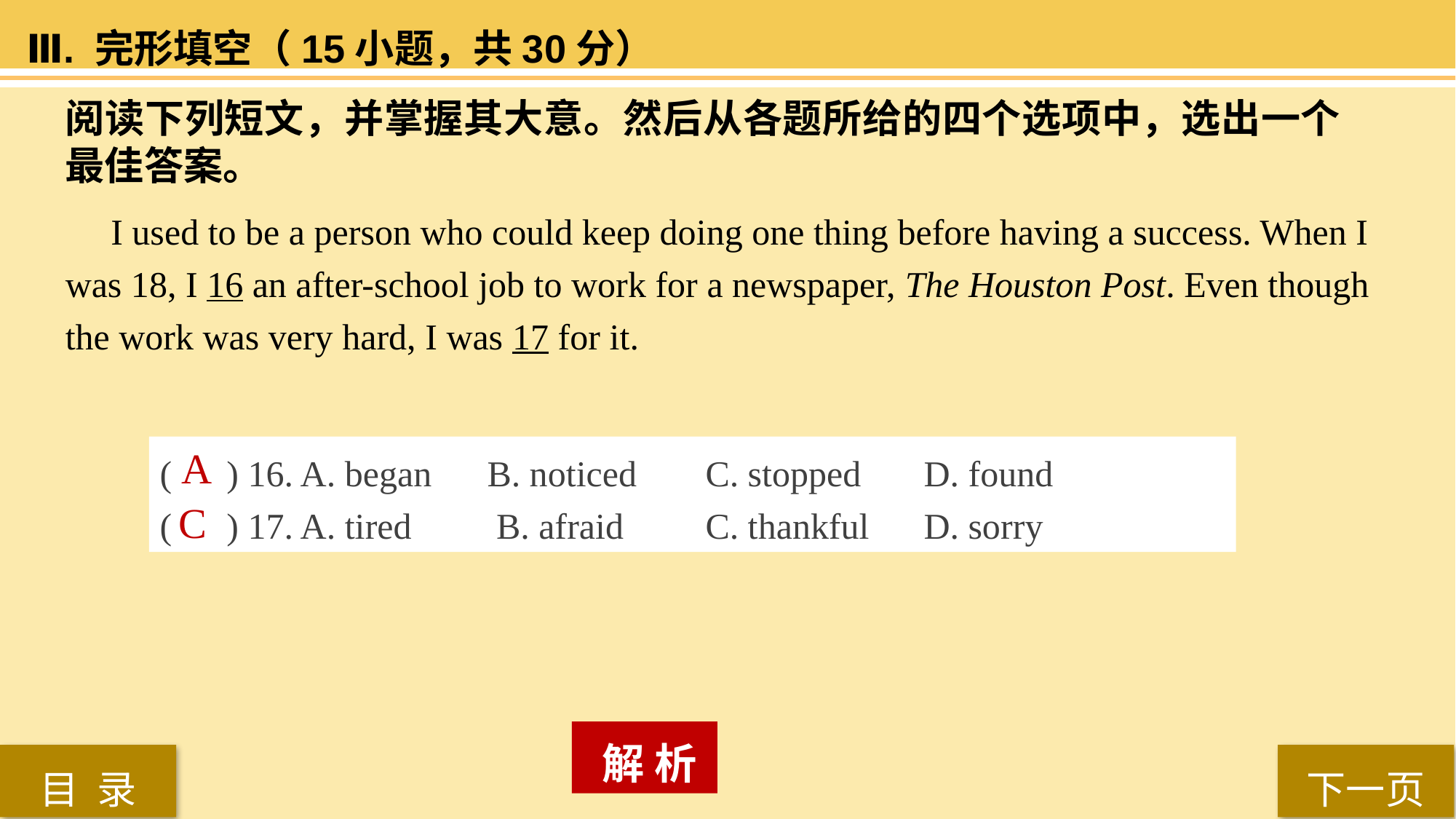

Ⅲ. 完形填空（15小题，共30分）
阅读下列短文，并掌握其大意。然后从各题所给的四个选项中，选出一个最佳答案。
     I used to be a person who could keep doing one thing before having a success. When I
was 18, I 16 an after-school job to work for a newspaper, The Houston Post. Even though
the work was very hard, I was 17 for it.
(      ) 16. A. began 	B. noticed 	C. stopped 	D. found
(      ) 17. A. tired	 B. afraid 	C. thankful 	D. sorry
A
C
 解 析